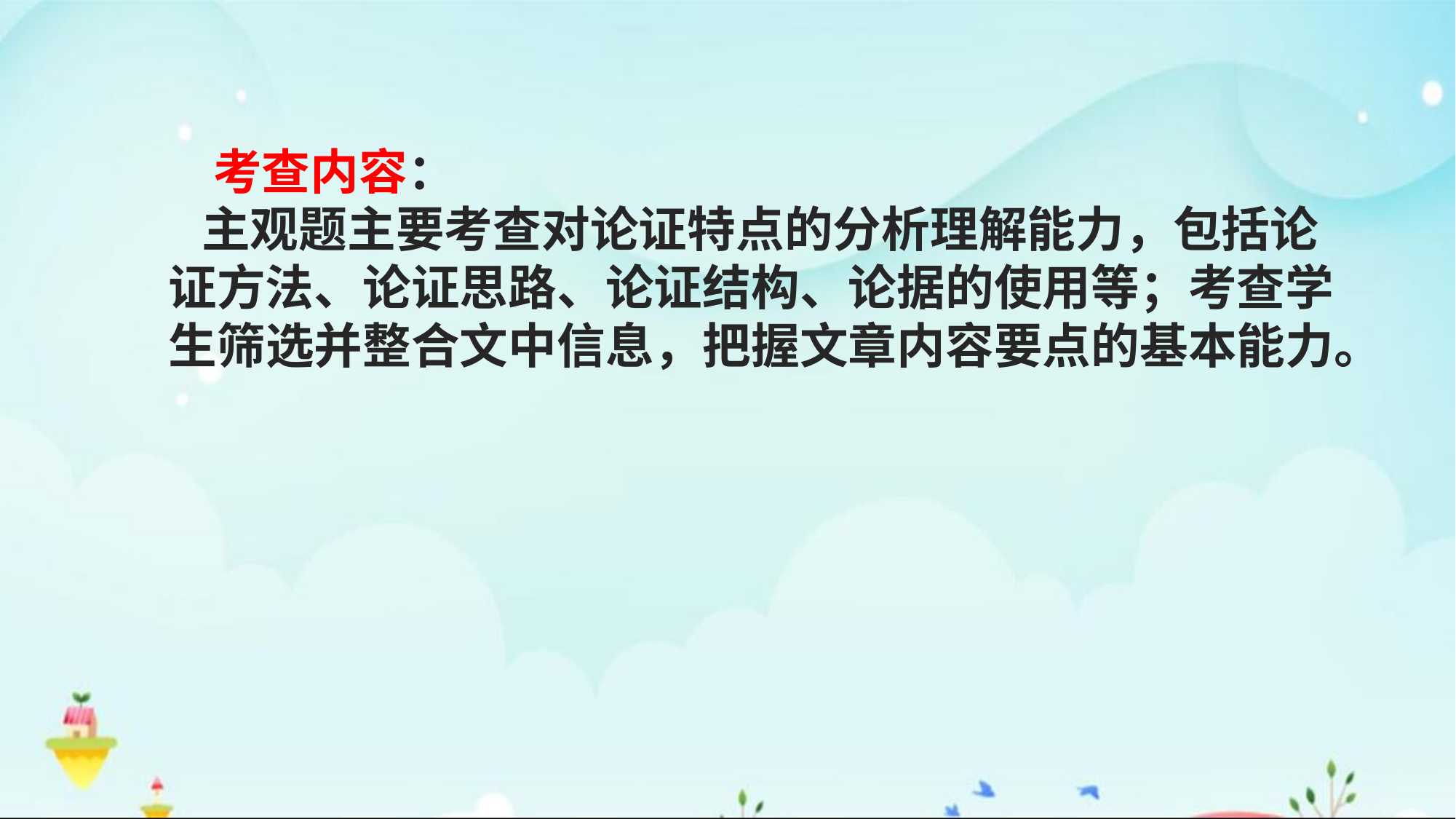

# 考查内容： 主观题主要考查对论证特点的分析理解能力，包括论证方法、论证思路、论证结构、论据的使用等；考查学生筛选并整合文中信息，把握文章内容要点的基本能力。